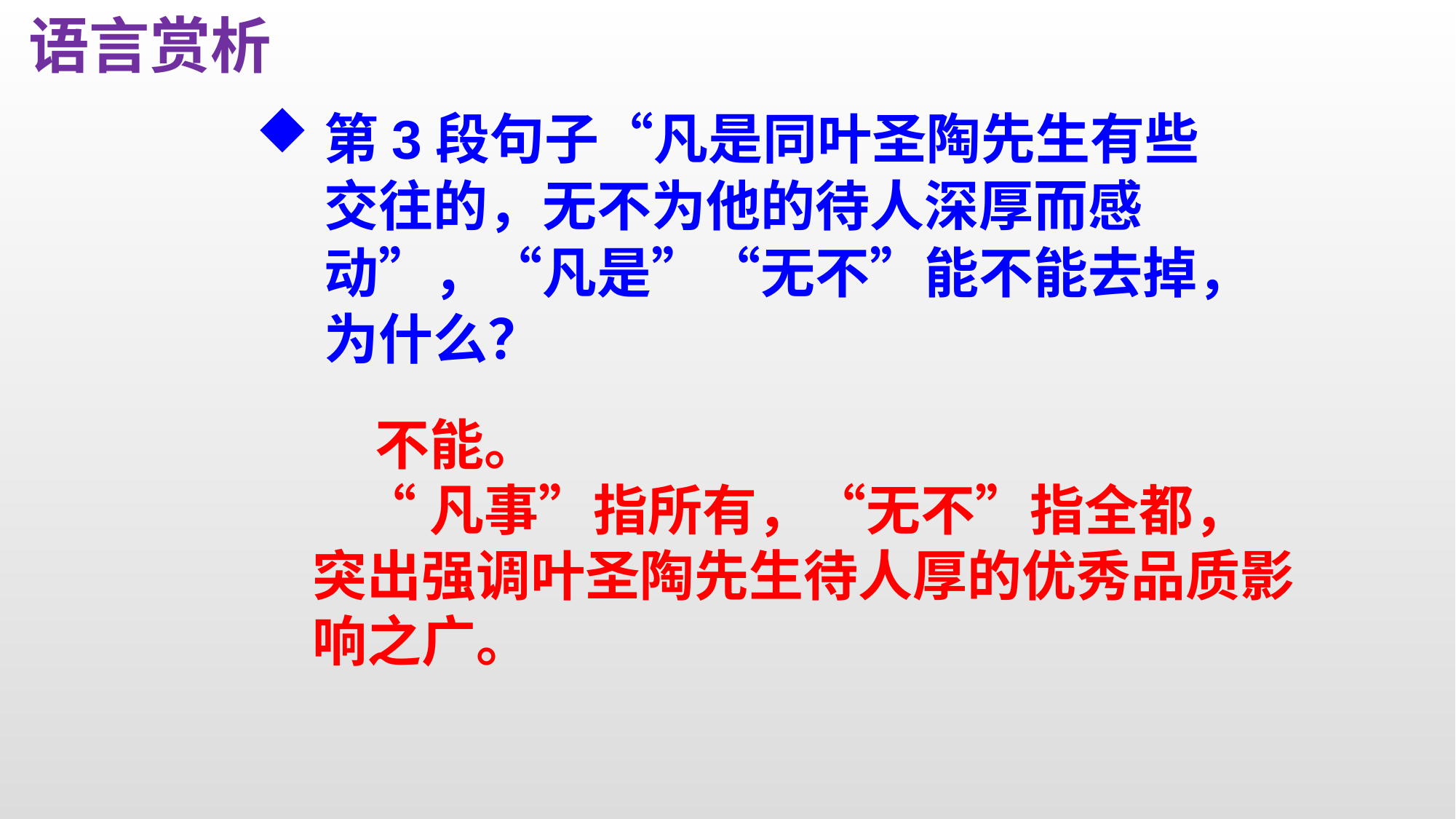

语言赏析
第3段句子“凡是同叶圣陶先生有些交往的，无不为他的待人深厚而感动”，“凡是”“无不”能不能去掉，为什么？
    不能。
    “凡事”指所有，“无不”指全都，突出强调叶圣陶先生待人厚的优秀品质影响之广。